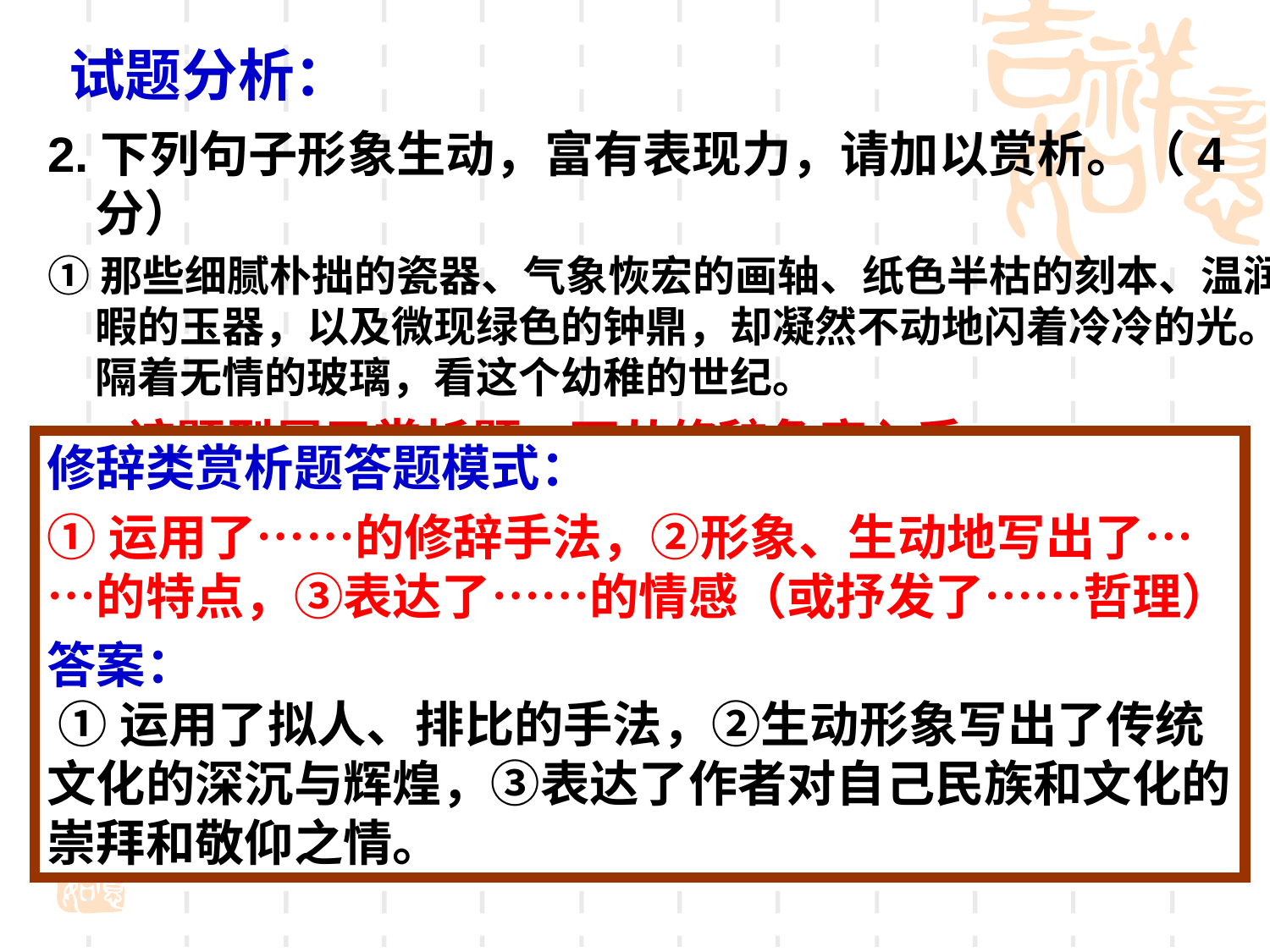

方法指：
# 试题分析：
2.下列句子形象生动，富有表现力，请加以赏析。（4分）
①那些细腻朴拙的瓷器、气象恢宏的画轴、纸色半枯的刻本、温润暇的玉器，以及微现绿色的钟鼎，却凝然不动地闪着冷冷的光。隔着无情的玻璃，看这个幼稚的世纪。
      该题型属于赏析题，可从修辞角度入手
修辞类赏析题答题模式：
①运用了……的修辞手法，②形象、生动地写出了……的特点，③表达了……的情感（或抒发了……哲理）
答案：
 ①运用了拟人、排比的手法，②生动形象写出了传统文化的深沉与辉煌，③表达了作者对自己民族和文化的崇拜和敬仰之情。